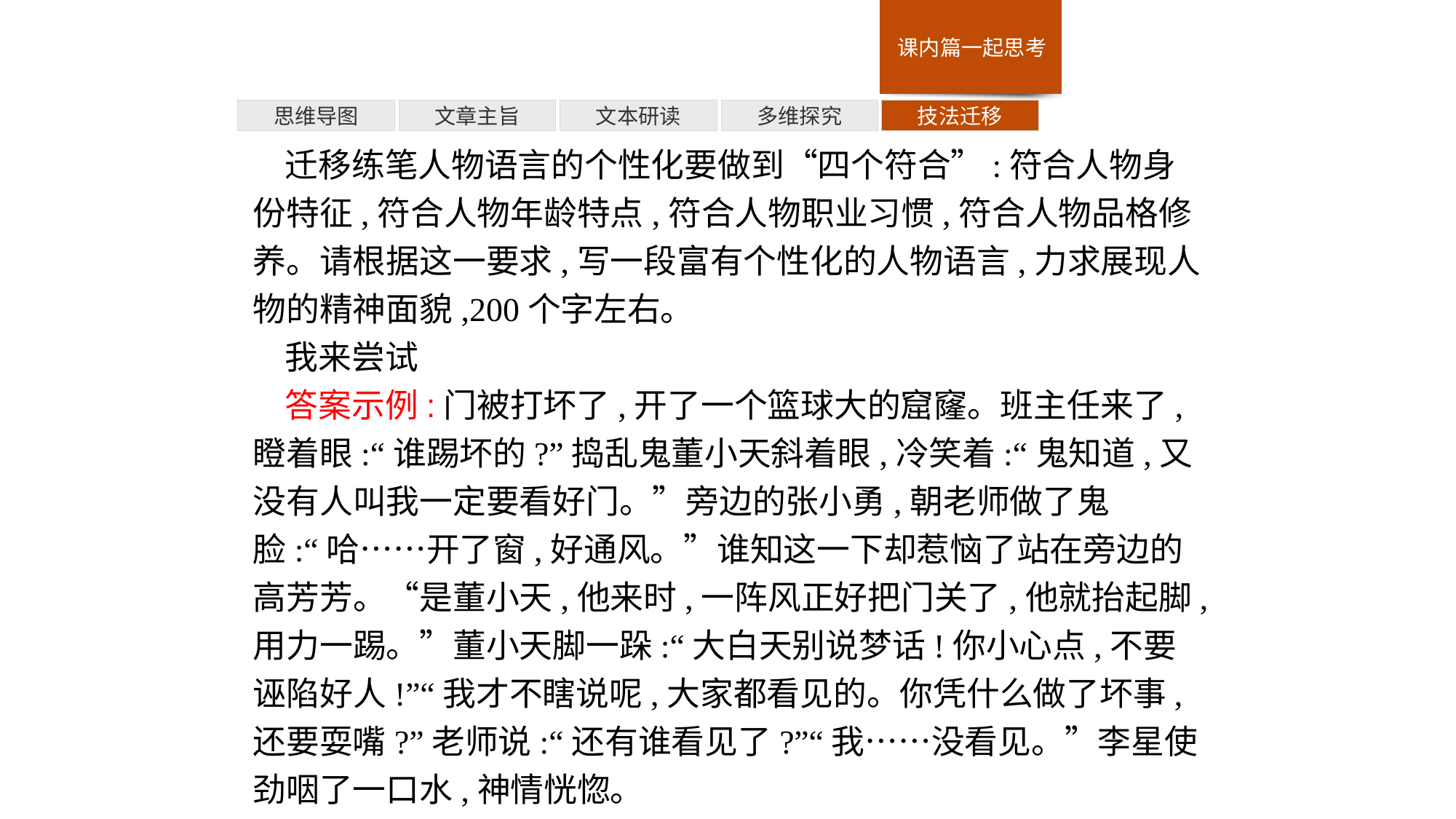

多维探究
思维导图
文章主旨
文本研读
技法迁移
迁移练笔人物语言的个性化要做到“四个符合”:符合人物身份特征,符合人物年龄特点,符合人物职业习惯,符合人物品格修养。请根据这一要求,写一段富有个性化的人物语言,力求展现人物的精神面貌,200个字左右。
我来尝试
答案示例:门被打坏了,开了一个篮球大的窟窿。班主任来了,瞪着眼:“谁踢坏的?”捣乱鬼董小天斜着眼,冷笑着:“鬼知道,又没有人叫我一定要看好门。”旁边的张小勇,朝老师做了鬼脸:“哈……开了窗,好通风。”谁知这一下却惹恼了站在旁边的高芳芳。“是董小天,他来时,一阵风正好把门关了,他就抬起脚,用力一踢。”董小天脚一跺:“大白天别说梦话!你小心点,不要诬陷好人!”“我才不瞎说呢,大家都看见的。你凭什么做了坏事,还要耍嘴?”老师说:“还有谁看见了?”“我……没看见。”李星使劲咽了一口水,神情恍惚。